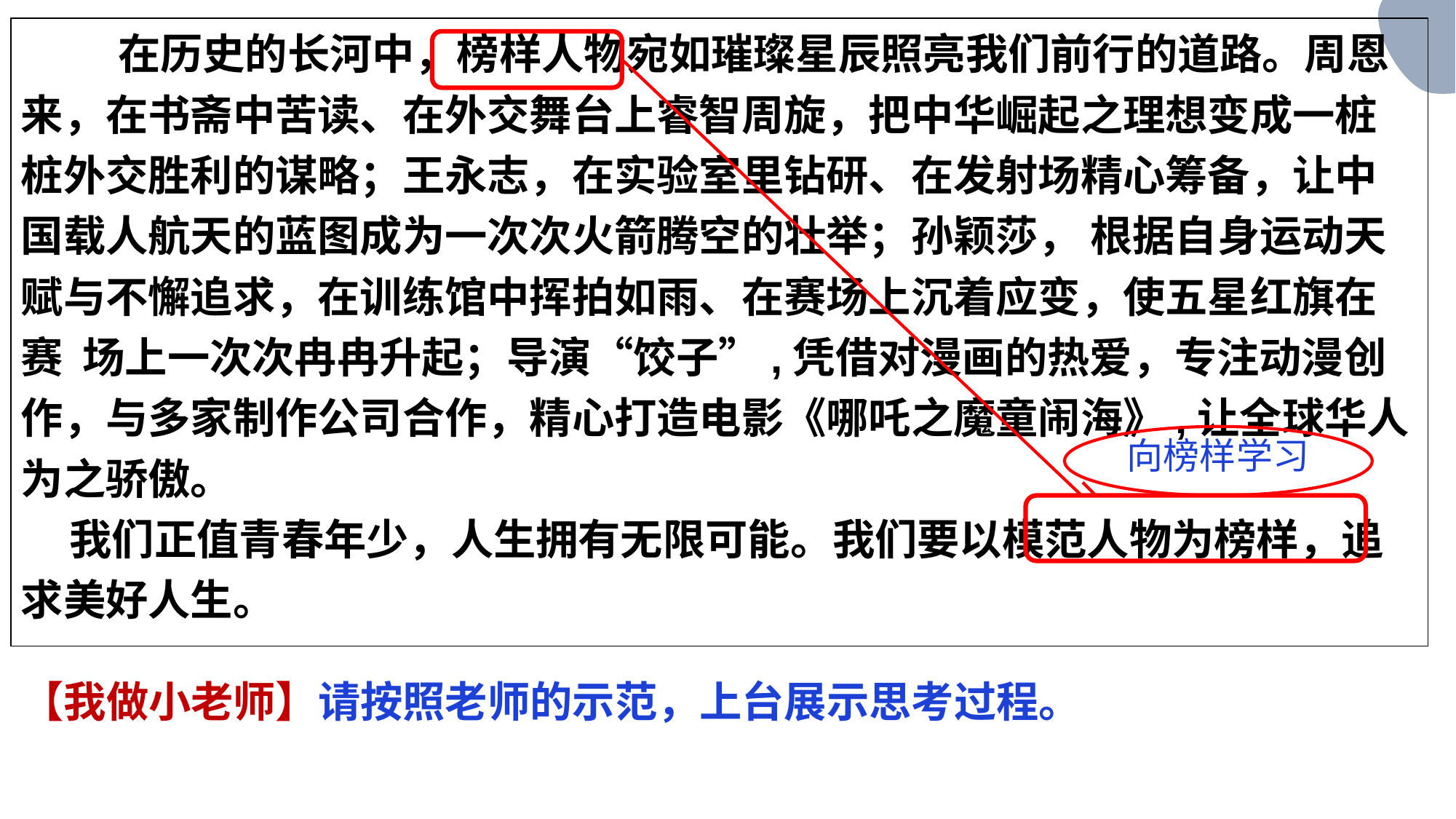

在历史的长河中，榜样人物宛如璀璨星辰照亮我们前行的道路。周恩来，在书斋中苦读、在外交舞台上睿智周旋，把中华崛起之理想变成一桩桩外交胜利的谋略；王永志，在实验室里钻研、在发射场精心筹备，让中国载人航天的蓝图成为一次次火箭腾空的壮举；孙颖莎， 根据自身运动天赋与不懈追求，在训练馆中挥拍如雨、在赛场上沉着应变，使五星红旗在赛  场上一次次冉冉升起；导演“饺子”,凭借对漫画的热爱，专注动漫创作，与多家制作公司合作，精心打造电影《哪吒之魔童闹海》,让全球华人为之骄傲。
    我们正值青春年少，人生拥有无限可能。我们要以模范人物为榜样，追求美好人生。

向榜样学习

【我做小老师】请按照老师的示范，上台展示思考过程。